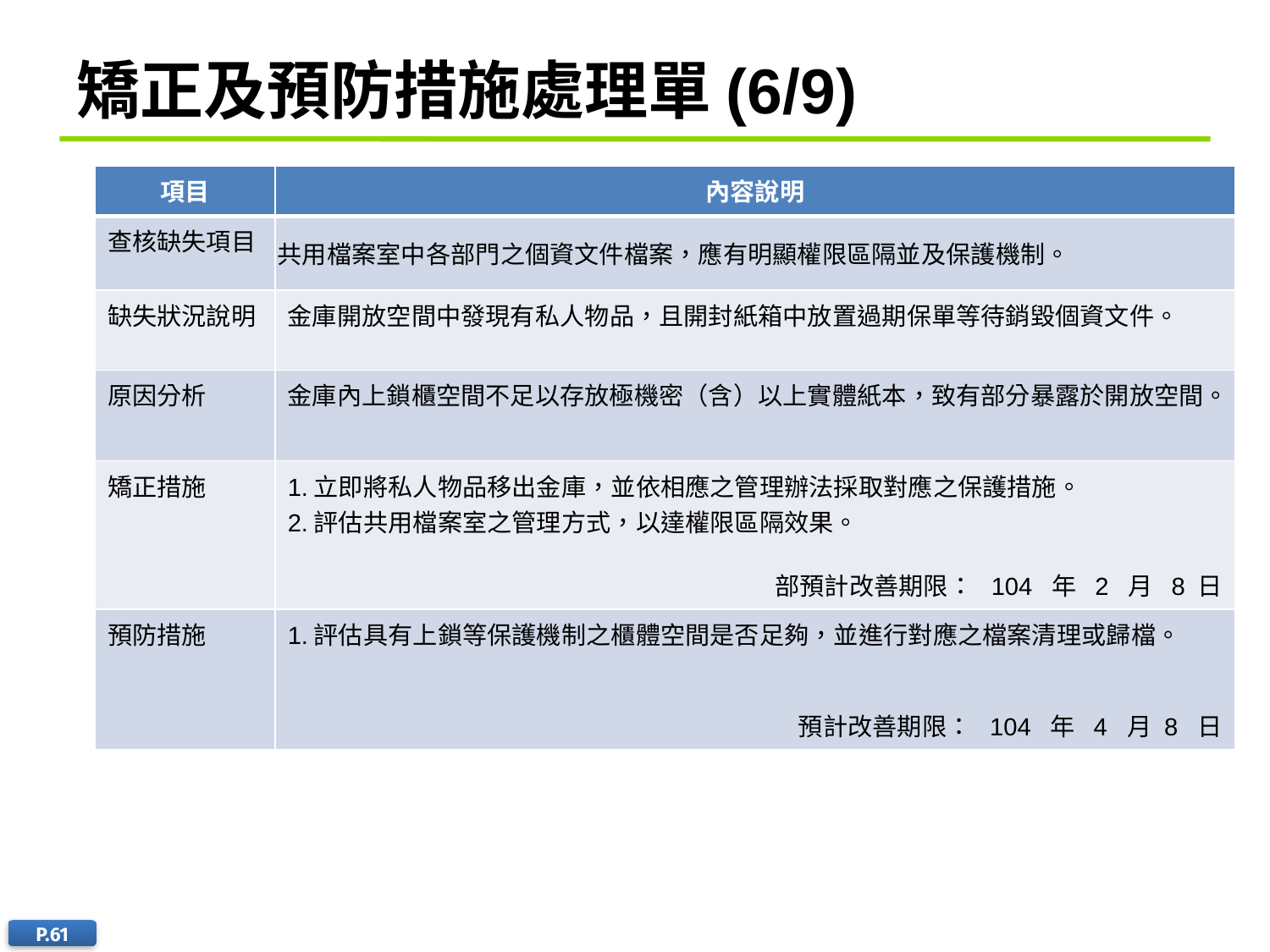

# 矯正及預防措施處理單(6/9)
| 項目 | 內容說明 |
| --- | --- |
| 查核缺失項目 | 共用檔案室中各部門之個資文件檔案，應有明顯權限區隔並及保護機制。 |
| 缺失狀況說明 | 金庫開放空間中發現有私人物品，且開封紙箱中放置過期保單等待銷毀個資文件。 |
| 原因分析 | 金庫內上鎖櫃空間不足以存放極機密（含）以上實體紙本，致有部分暴露於開放空間。 |
| 矯正措施 | 1.立即將私人物品移出金庫，並依相應之管理辦法採取對應之保護措施。 2.評估共用檔案室之管理方式，以達權限區隔效果。 部預計改善期限： 104 年 2 月 8 日 |
| 預防措施 | 1.評估具有上鎖等保護機制之櫃體空間是否足夠，並進行對應之檔案清理或歸檔。 預計改善期限： 104 年 4 月 8 日 |